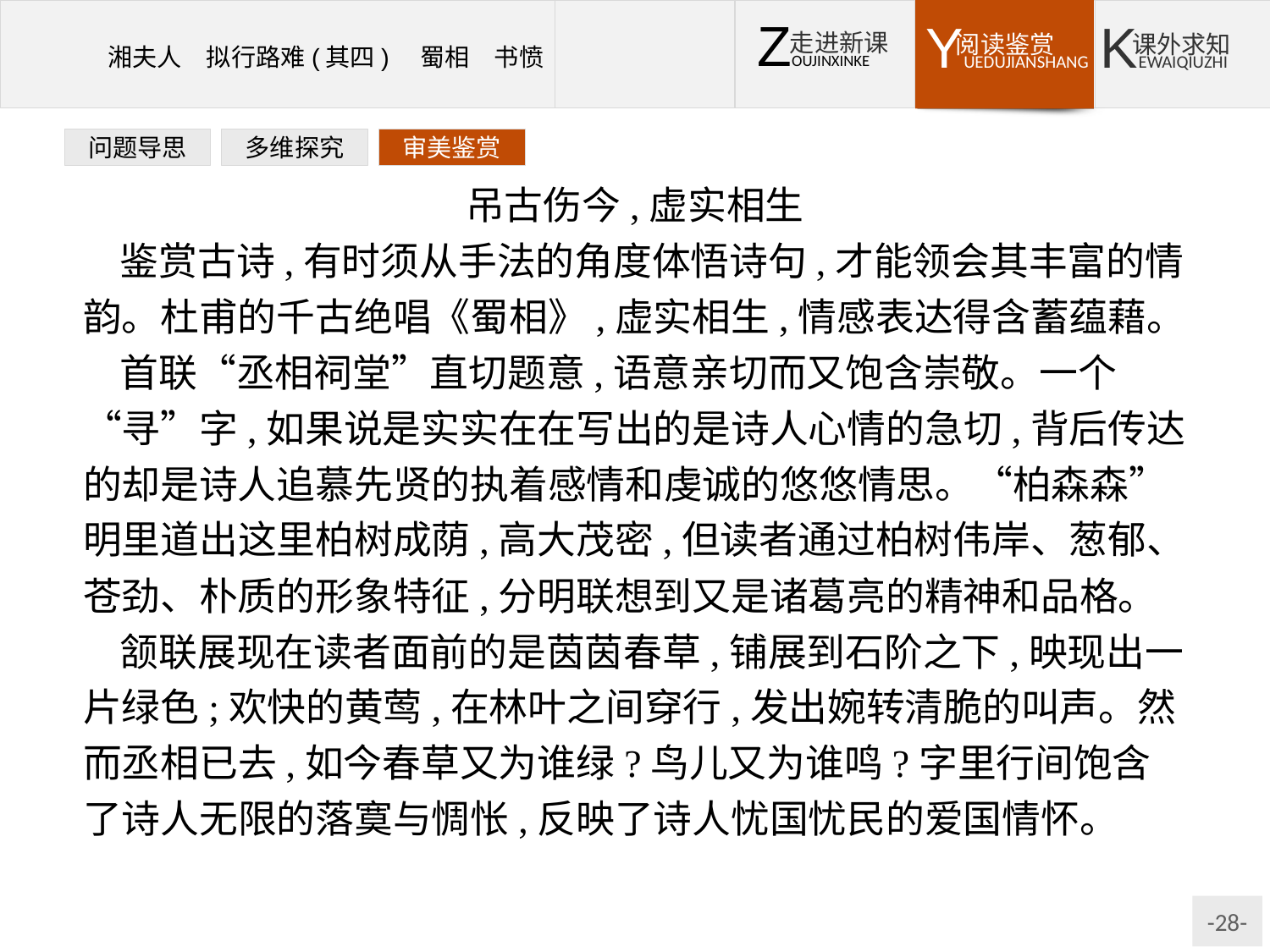

问题导思
多维探究
审美鉴赏
吊古伤今,虚实相生
鉴赏古诗,有时须从手法的角度体悟诗句,才能领会其丰富的情韵。杜甫的千古绝唱《蜀相》,虚实相生,情感表达得含蓄蕴藉。
首联“丞相祠堂”直切题意,语意亲切而又饱含崇敬。一个“寻”字,如果说是实实在在写出的是诗人心情的急切,背后传达的却是诗人追慕先贤的执着感情和虔诚的悠悠情思。“柏森森”明里道出这里柏树成荫,高大茂密,但读者通过柏树伟岸、葱郁、苍劲、朴质的形象特征,分明联想到又是诸葛亮的精神和品格。
颔联展现在读者面前的是茵茵春草,铺展到石阶之下,映现出一片绿色;欢快的黄莺,在林叶之间穿行,发出婉转清脆的叫声。然而丞相已去,如今春草又为谁绿?鸟儿又为谁鸣?字里行间饱含了诗人无限的落寞与惆怅,反映了诗人忧国忧民的爱国情怀。